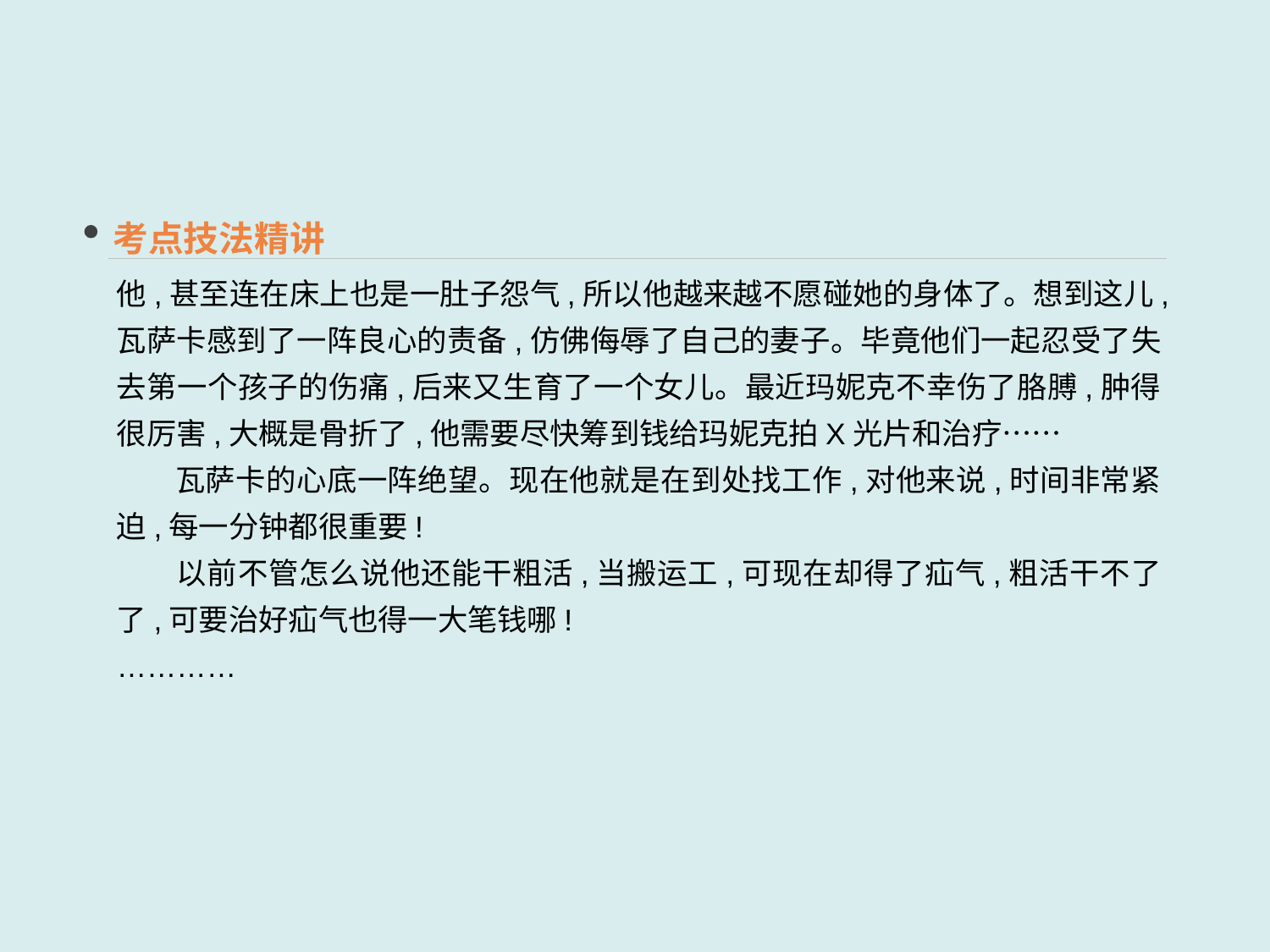

考点技法精讲

他,甚至连在床上也是一肚子怨气,所以他越来越不愿碰她的身体了。想到这儿,瓦萨卡感到了一阵良心的责备,仿佛侮辱了自己的妻子。毕竟他们一起忍受了失去第一个孩子的伤痛,后来又生育了一个女儿。最近玛妮克不幸伤了胳膊,肿得很厉害,大概是骨折了,他需要尽快筹到钱给玛妮克拍X光片和治疗……
       瓦萨卡的心底一阵绝望。现在他就是在到处找工作,对他来说,时间非常紧迫,每一分钟都很重要!
       以前不管怎么说他还能干粗活,当搬运工,可现在却得了疝气,粗活干不了了,可要治好疝气也得一大笔钱哪!
…………